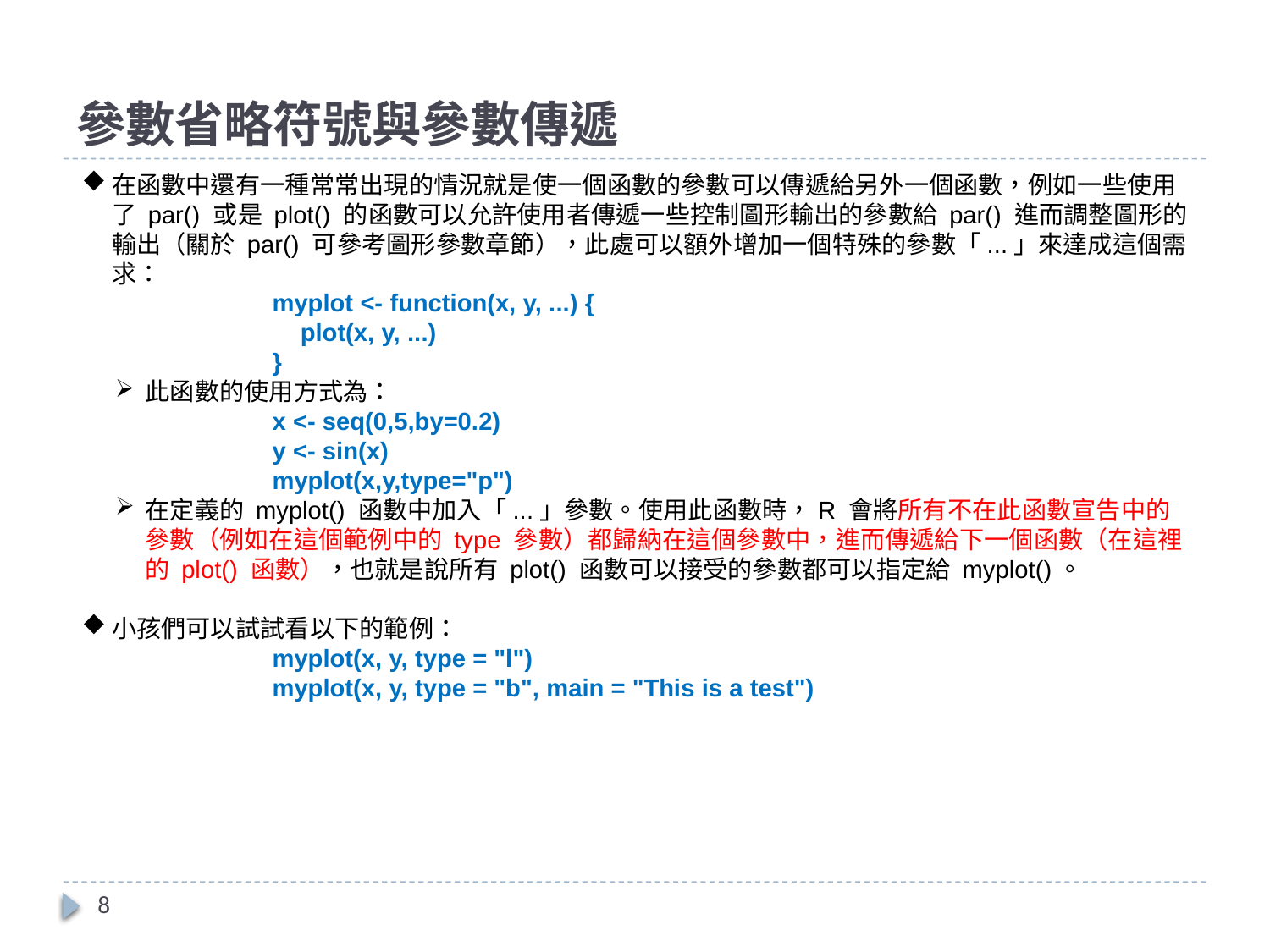

# 參數省略符號與參數傳遞
在函數中還有一種常常出現的情況就是使一個函數的參數可以傳遞給另外一個函數，例如一些使用了 par() 或是 plot() 的函數可以允許使用者傳遞一些控制圖形輸出的參數給 par() 進而調整圖形的輸出（關於 par() 可參考圖形參數章節），此處可以額外增加一個特殊的參數「...」來達成這個需求：
myplot <- function(x, y, ...) {
    plot(x, y, ...)
}
此函數的使用方式為：
x <- seq(0,5,by=0.2)
y <- sin(x)
myplot(x,y,type="p")
在定義的 myplot() 函數中加入「...」參數。使用此函數時，R 會將所有不在此函數宣告中的參數（例如在這個範例中的 type 參數）都歸納在這個參數中，進而傳遞給下一個函數（在這裡的 plot() 函數），也就是說所有 plot() 函數可以接受的參數都可以指定給 myplot()。

小孩們可以試試看以下的範例：
myplot(x, y, type = "l")
myplot(x, y, type = "b", main = "This is a test")
8